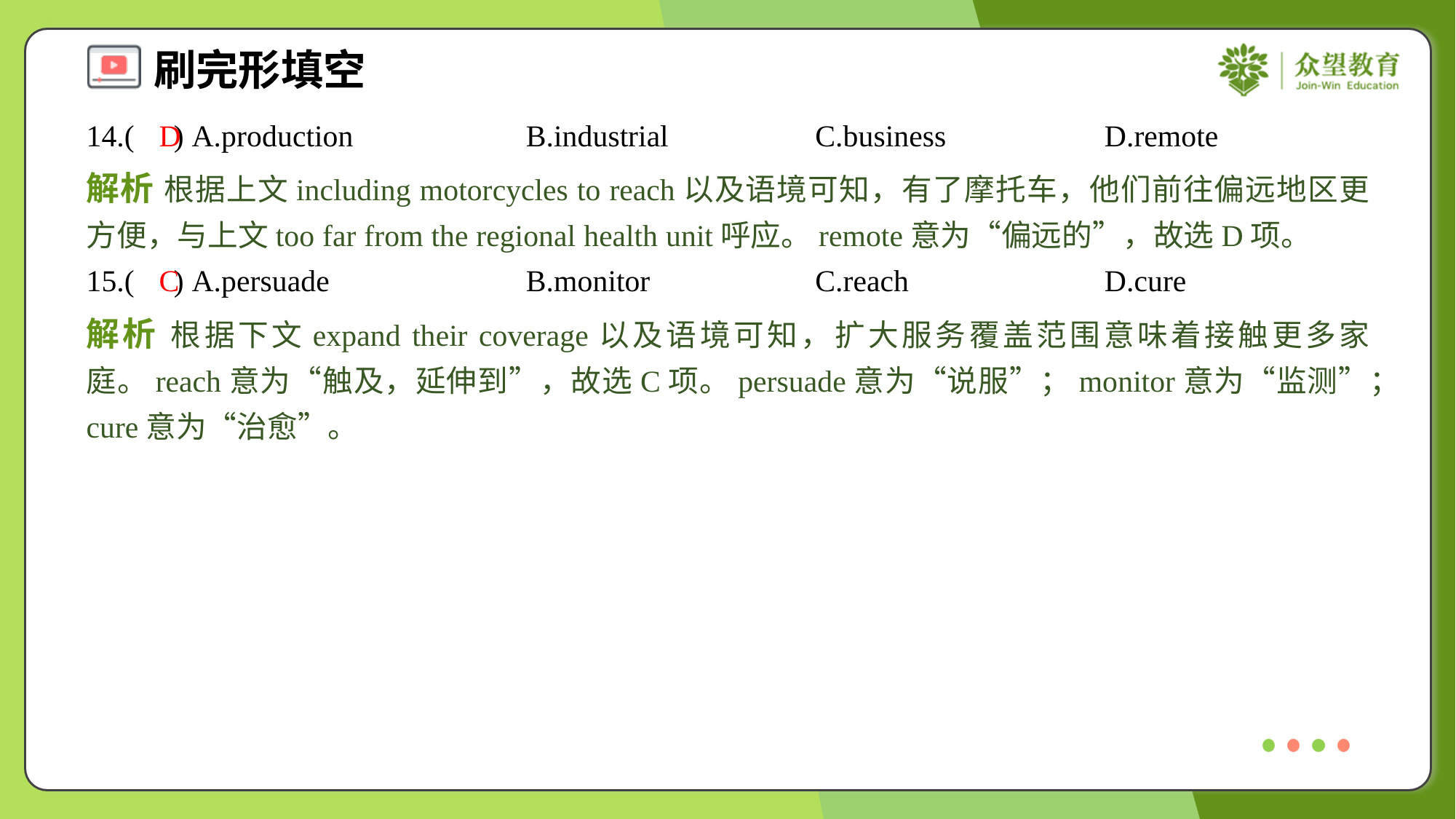

14.(     ) A.production	B.industrial	C.business	D.remote
D
解析 根据上文including motorcycles to reach以及语境可知，有了摩托车，他们前往偏远地区更方便，与上文too far from the regional health unit呼应。remote意为“偏远的”，故选D项。
15.(     ) A.persuade	B.monitor	C.reach	D.cure
C
解析 根据下文expand their coverage以及语境可知，扩大服务覆盖范围意味着接触更多家庭。reach意为“触及，延伸到”，故选C项。persuade意为“说服”；monitor意为“监测”；cure意为“治愈”。